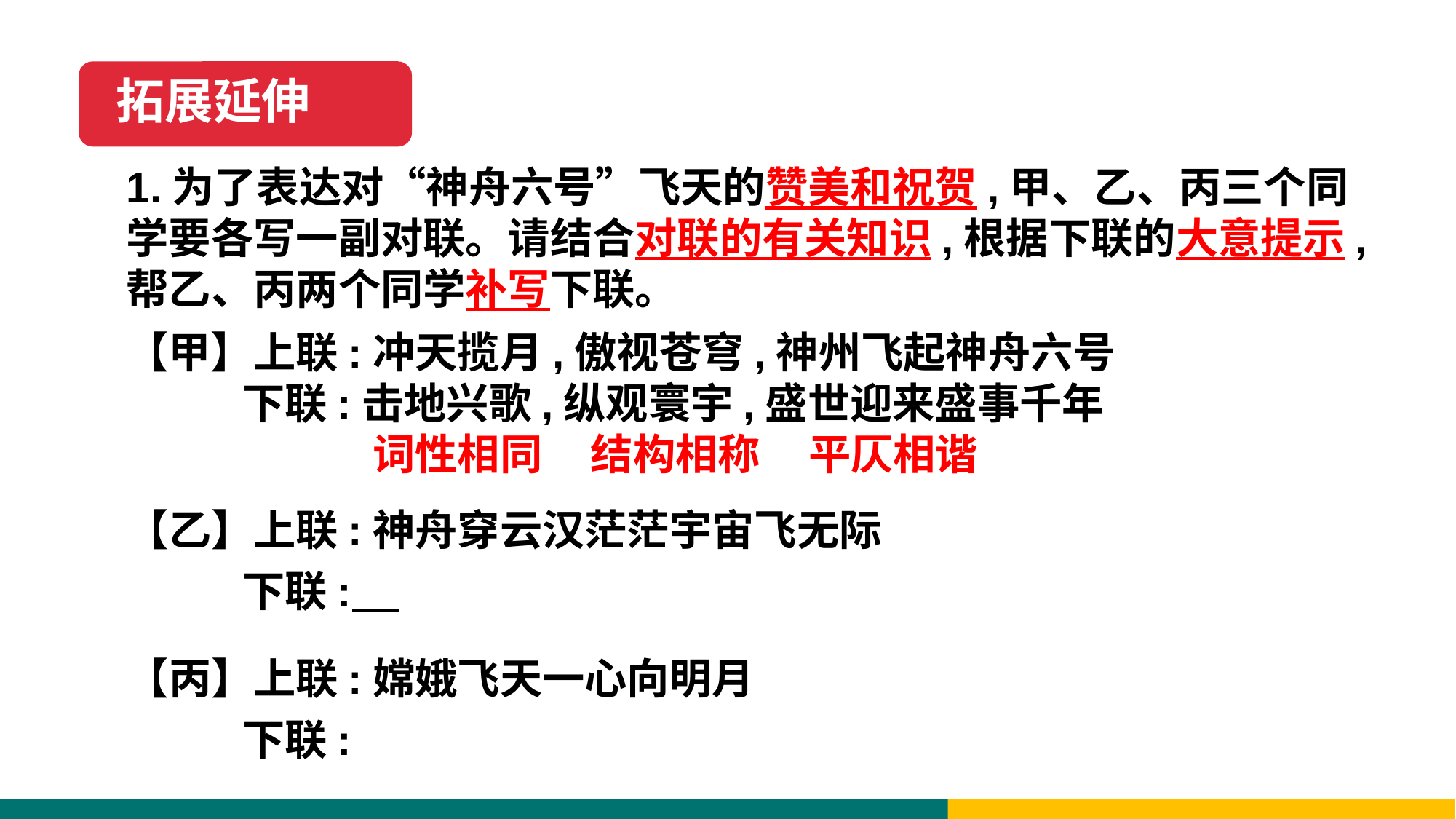

拓展延伸
1.为了表达对“神舟六号”飞天的赞美和祝贺,甲、乙、丙三个同学要各写一副对联。请结合对联的有关知识,根据下联的大意提示,帮乙、丙两个同学补写下联。
【甲】上联:冲天揽月,傲视苍穹,神州飞起神舟六号
           下联:击地兴歌,纵观寰宇,盛世迎来盛事千年
 词性相同     结构相称     平仄相谐
【乙】上联:神舟穿云汉茫茫宇宙飞无际
           下联:
【丙】上联:嫦娥飞天一心向明月
           下联: